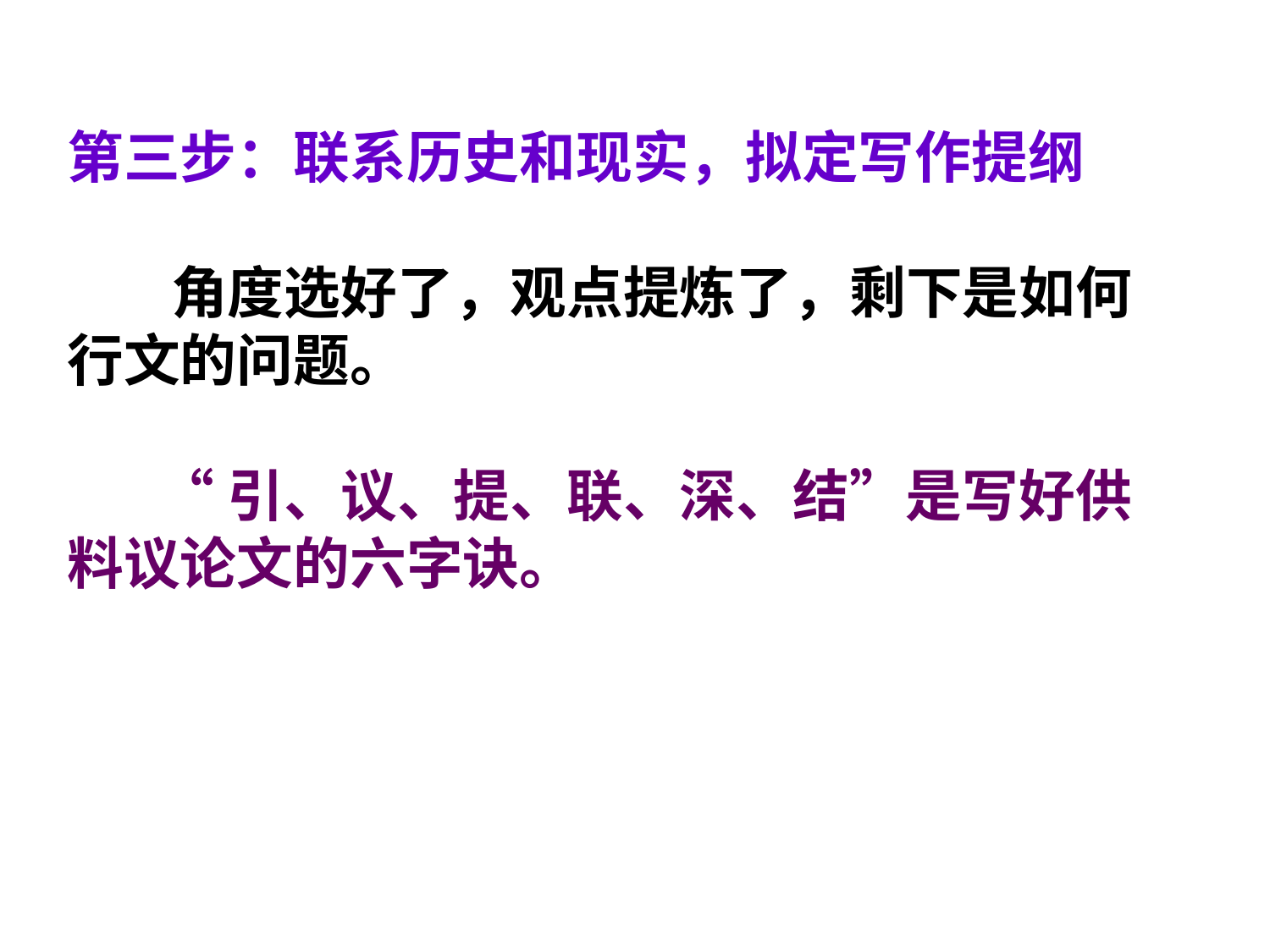

第三步：联系历史和现实，拟定写作提纲

       角度选好了，观点提炼了，剩下是如何行文的问题。

       “引、议、提、联、深、结”是写好供料议论文的六字诀。